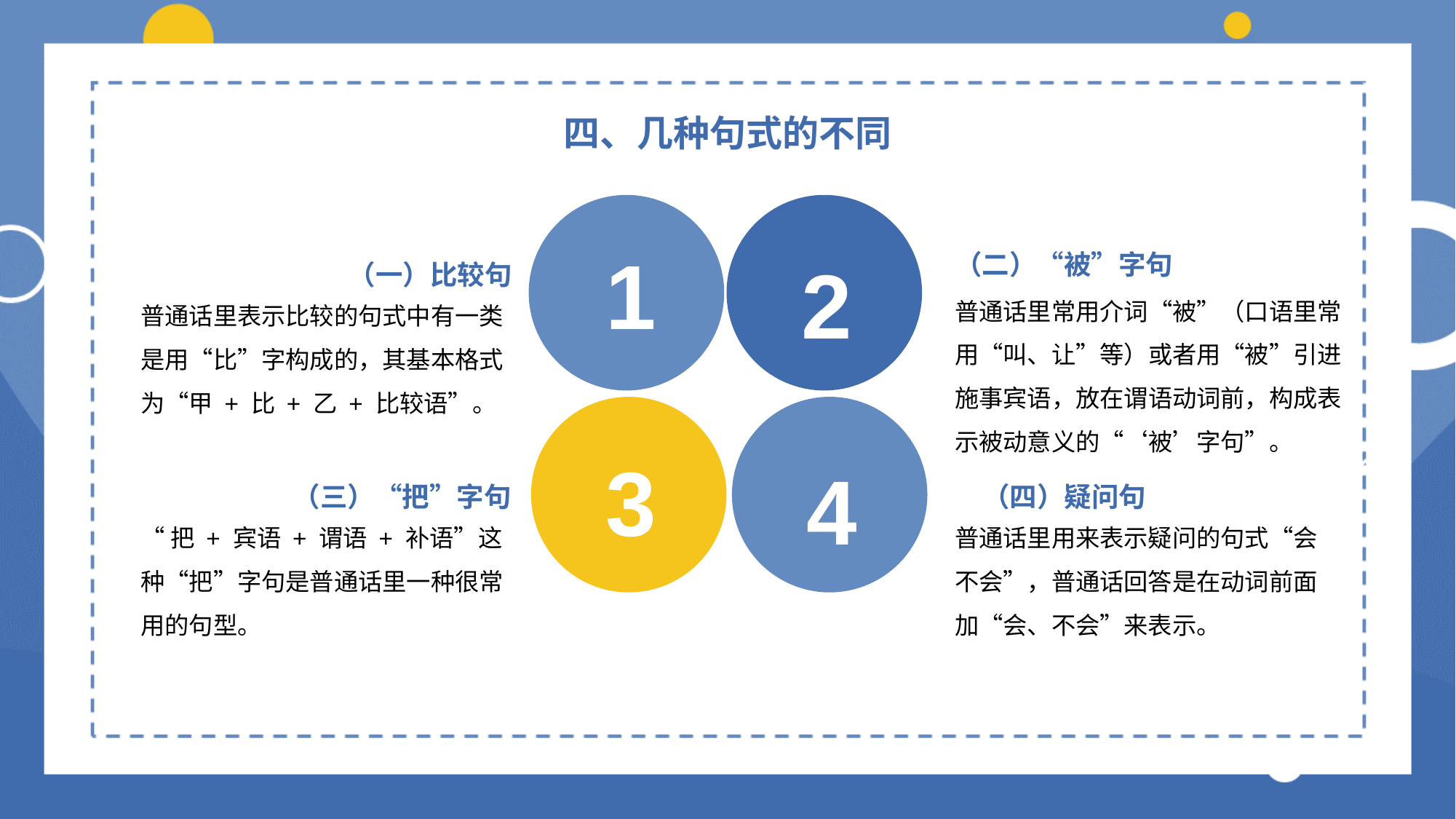

四、几种句式的不同

1

2
（二）“被”字句
（一）比较句
普通话里常用介词“被”（口语里常用“叫、让”等）或者用“被”引进施事宾语，放在谓语动词前，构成表示被动意义的“‘被’字句”。
普通话里表示比较的句式中有一类是用“比”字构成的，其基本格式为“甲 + 比 + 乙 + 比较语”。

4

3
（三）“把”字句
（四）疑问句
“把 + 宾语 + 谓语 + 补语”这种“把”字句是普通话里一种很常用的句型。
普通话里用来表示疑问的句式“会不会”，普通话回答是在动词前面加“会、不会”来表示。